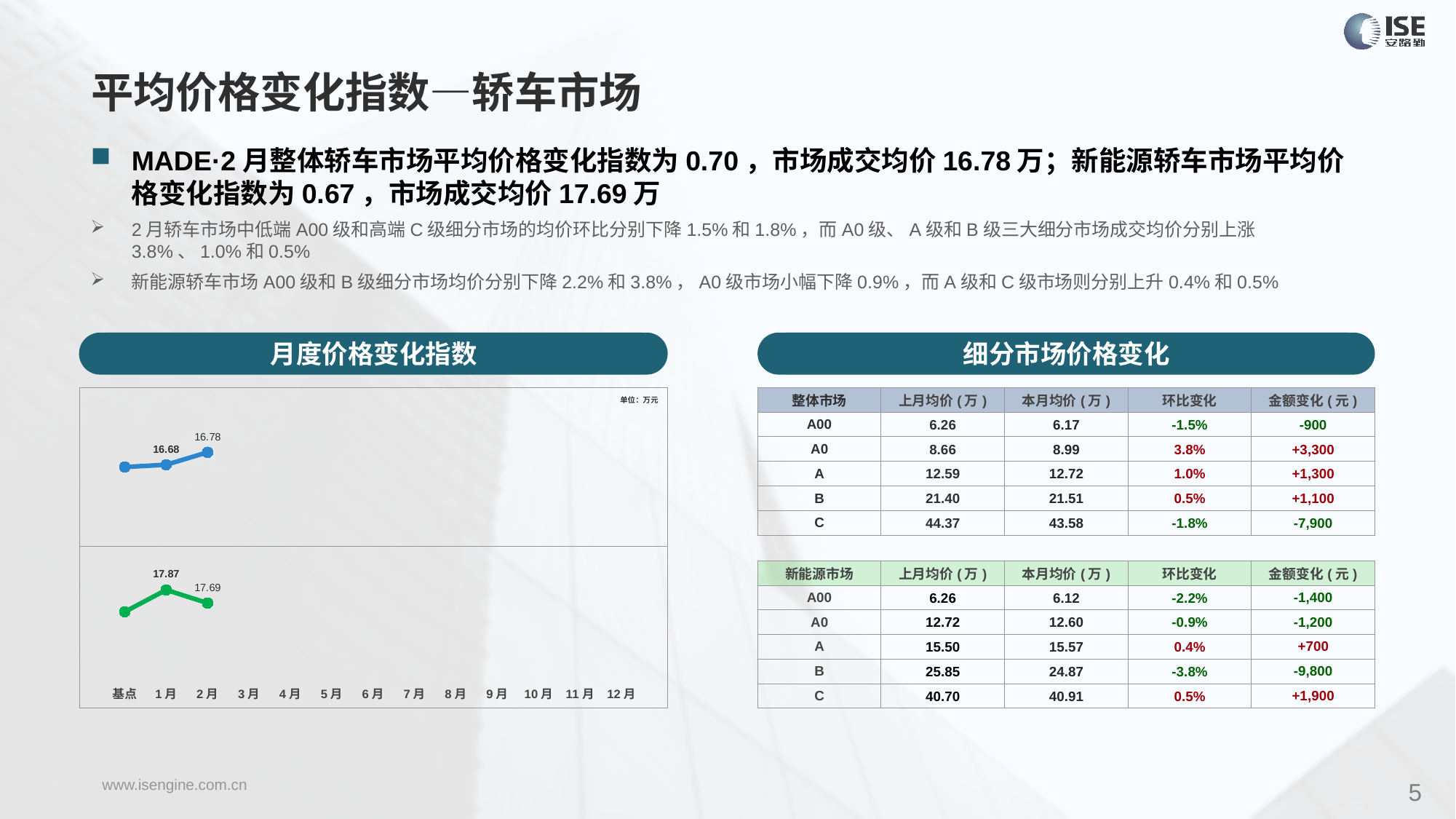

平均价格变化指数—轿车市场
MADE·2月整体轿车市场平均价格变化指数为0.70，市场成交均价16.78万；新能源轿车市场平均价格变化指数为0.67，市场成交均价17.69万
2月轿车市场中低端A00级和高端C级细分市场的均价环比分别下降1.5%和1.8%，而A0级、A级和B级三大细分市场成交均价分别上涨3.8%、1.0%和0.5%
新能源轿车市场A00级和B级细分市场均价分别下降2.2%和3.8%，A0级市场小幅下降0.9%，而A级和C级市场则分别上升0.4%和0.5%
月度价格变化指数

细分市场价格变化

### Chart

| Category | 整体 |
|---|---|
| 基点 | 0.0 |
| 1月 | 0.11 |
| 2月 | 0.7 |
| 3月 | None |
| 4月 | None |
| 5月 | None |
| 6月 | None |
| 7月 | None |
| 8月 | None |
| 9月 | None |
| 10月 | None |
| 11月 | None |
| 12月 | None |
| 整体市场 | 上月均价(万) | 本月均价(万) | 环比变化 | 金额变化(元) |
| --- | --- | --- | --- | --- |
| A00 | 6.26 | 6.17 | -1.5% | -900 |
| A0 | 8.66 | 8.99 | 3.8% | +3,300 |
| A | 12.59 | 12.72 | 1.0% | +1,300 |
| B | 21.40 | 21.51 | 0.5% | +1,100 |
| C | 44.37 | 43.58 | -1.8% | -7,900 |

### Chart

| Category | 整体 |
|---|---|
| 基点 | 0.0 |
| 1月 | 1.69 |
| 2月 | 0.67 |
| 3月 | None |
| 4月 | None |
| 5月 | None |
| 6月 | None |
| 7月 | None |
| 8月 | None |
| 9月 | None |
| 10月 | None |
| 11月 | None |
| 12月 | None |
单位：万元
| 新能源市场 | 上月均价(万) | 本月均价(万) | 环比变化 | 金额变化(元) |
| --- | --- | --- | --- | --- |
| A00 | 6.26 | 6.12 | -2.2% | -1,400 |
| A0 | 12.72 | 12.60 | -0.9% | -1,200 |
| A | 15.50 | 15.57 | 0.4% | +700 |
| B | 25.85 | 24.87 | -3.8% | -9,800 |
| C | 40.70 | 40.91 | 0.5% | +1,900 |
5